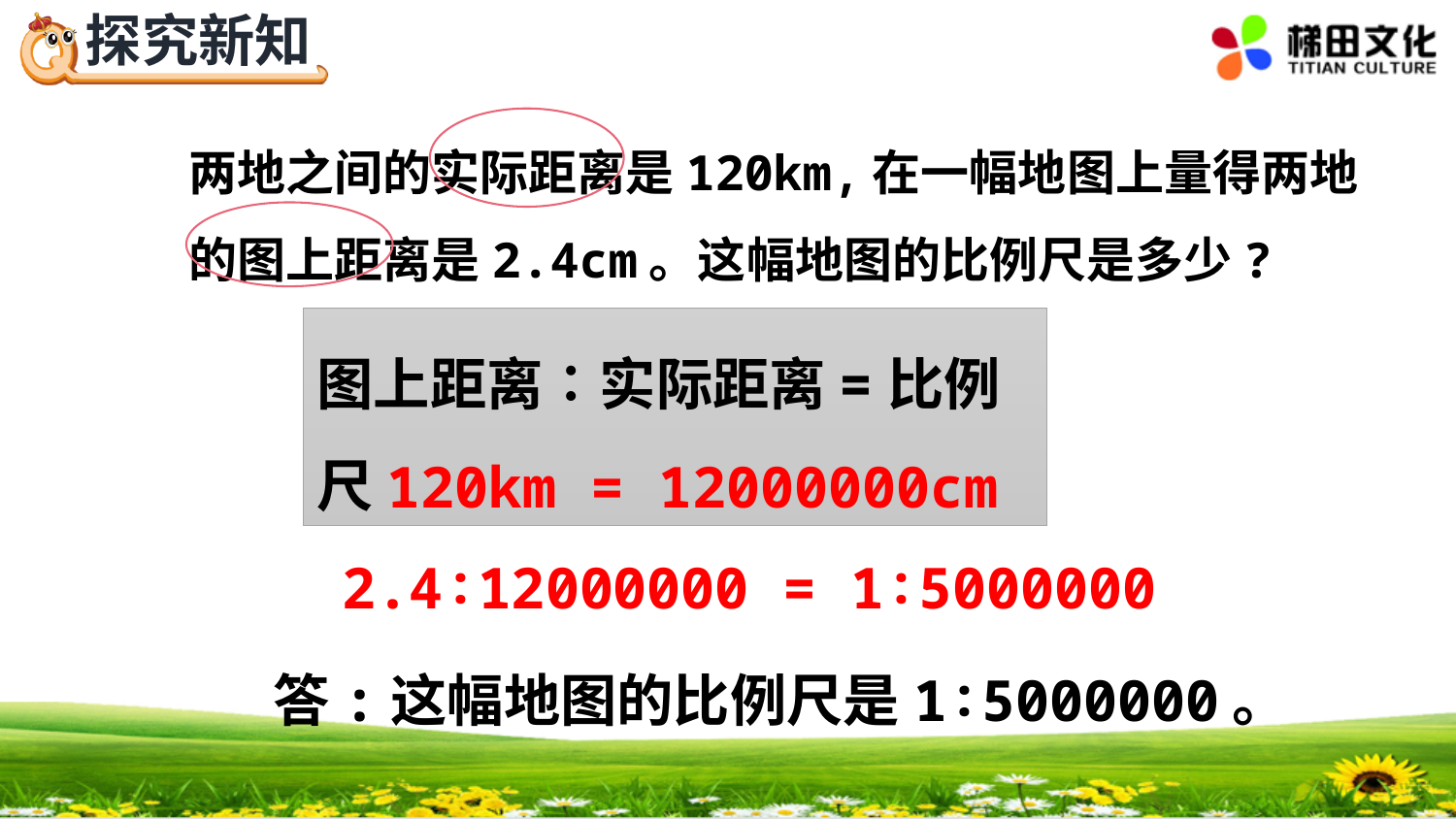

两地之间的实际距离是120km,在一幅地图上量得两地的图上距离是2.4cm。这幅地图的比例尺是多少?

图上距离∶实际距离=比例尺
120km = 12000000cm
2.4∶12000000 = 1∶5000000
答:这幅地图的比例尺是1∶5000000。